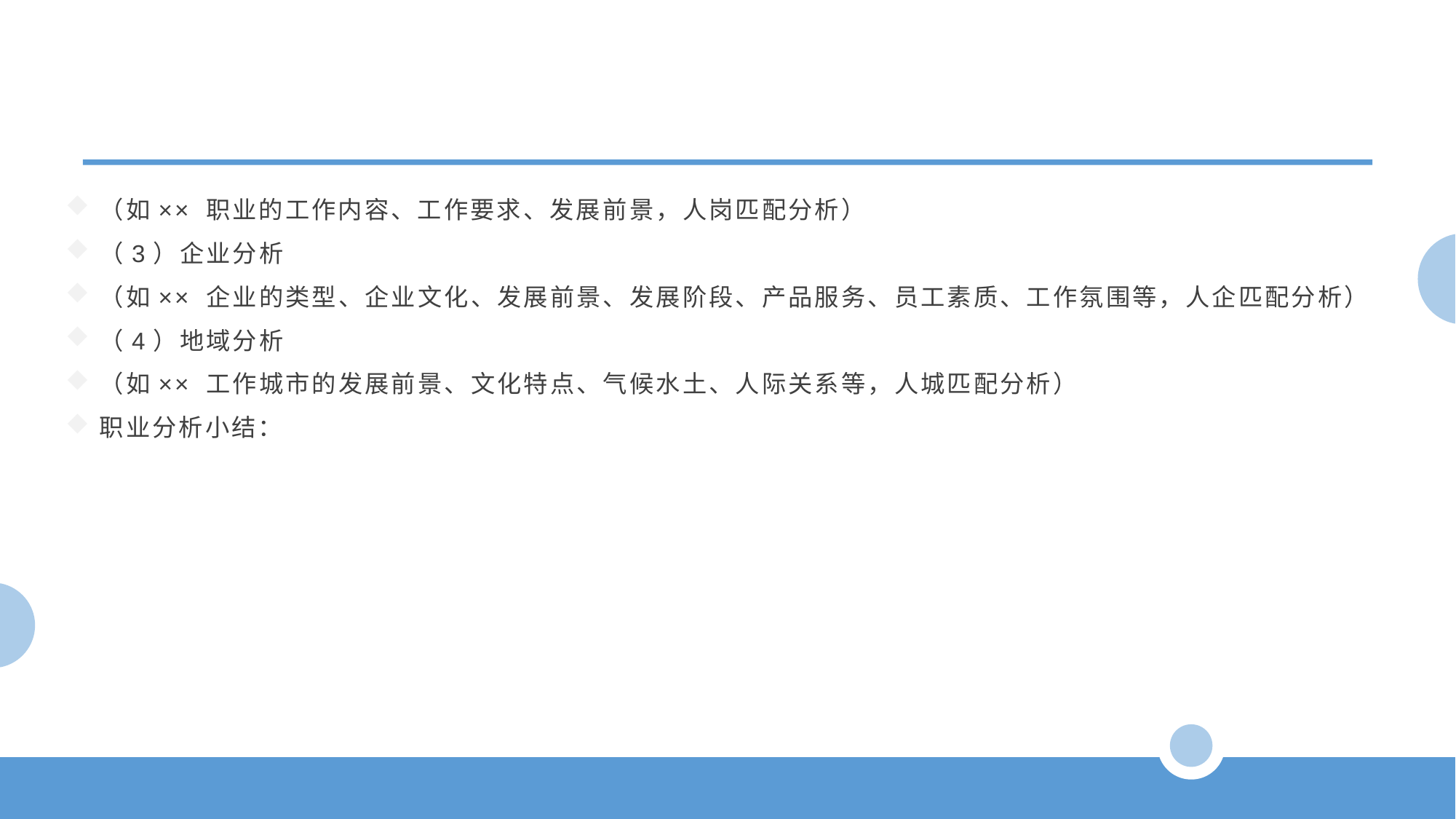

（如×× 职业的工作内容、工作要求、发展前景，人岗匹配分析）
（3）企业分析
（如×× 企业的类型、企业文化、发展前景、发展阶段、产品服务、员工素质、工作氛围等，人企匹配分析）
（4）地域分析
（如×× 工作城市的发展前景、文化特点、气候水土、人际关系等，人城匹配分析）
职业分析小结：